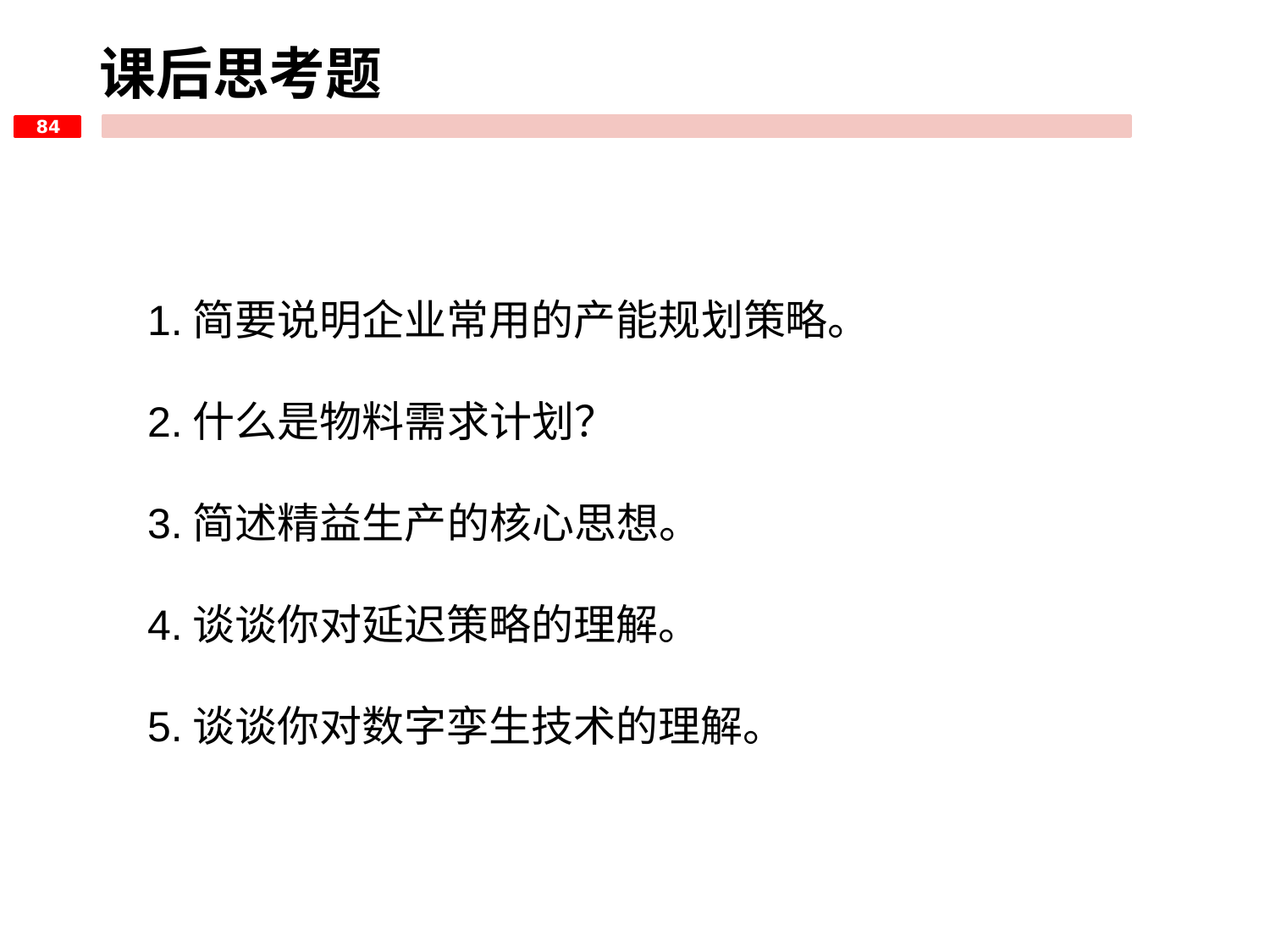

课后思考题

84
1.简要说明企业常用的产能规划策略。
2.什么是物料需求计划？
3.简述精益生产的核心思想。
4.谈谈你对延迟策略的理解。
5.谈谈你对数字孪生技术的理解。